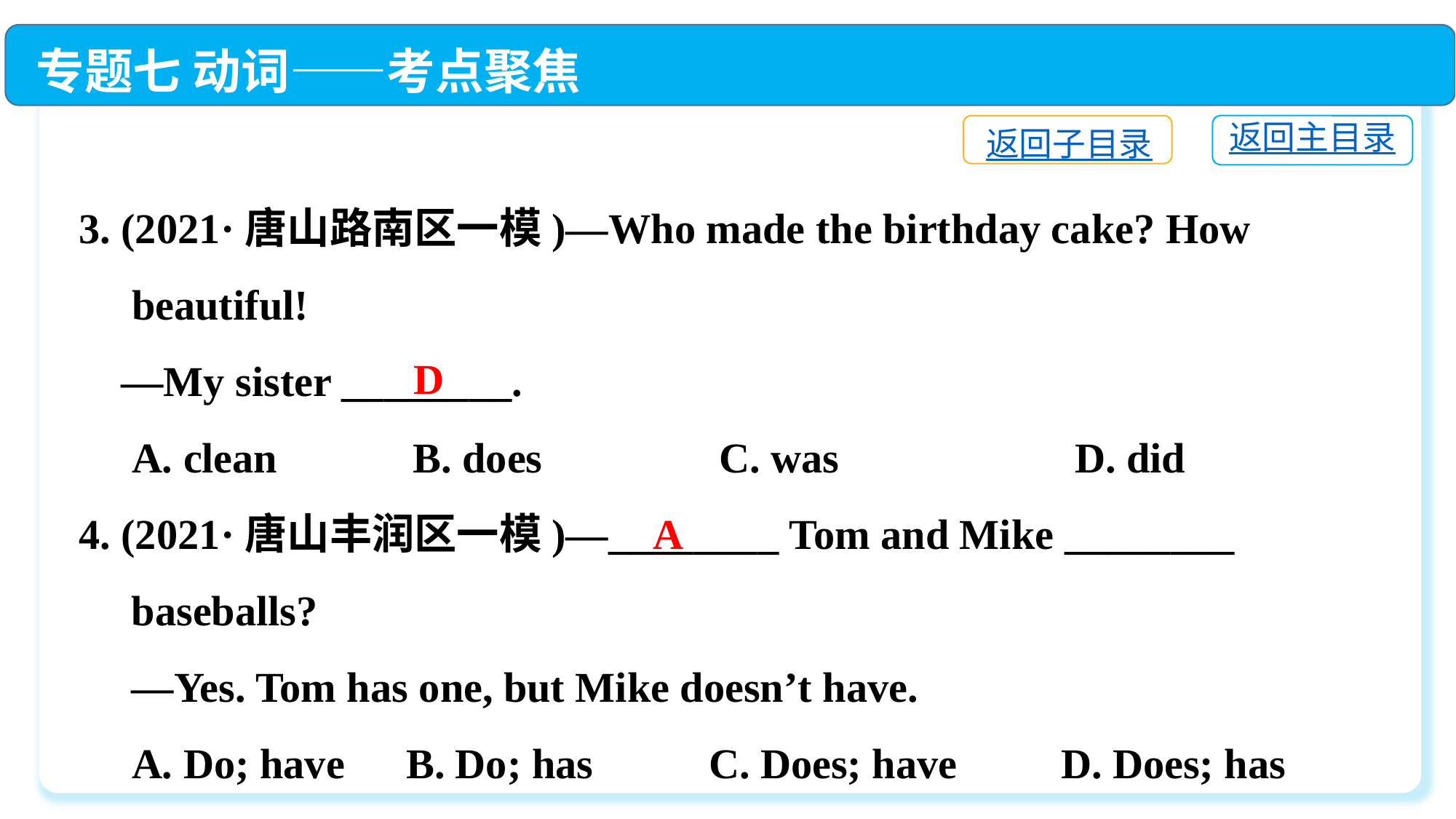

专题七 动词——考点聚焦

返回主目录

返回子目录
3. (2021·唐山路南区一模)—Who made the birthday cake? How
     beautiful!
    —My sister ________.
     A. clean	           B. does	         C. was	                      D. did
4. (2021·唐山丰润区一模)—________ Tom and Mike ________
　baseballs?
     —Yes. Tom has one, but Mike doesn’t have.
     A. Do; have	B. Do; has	        C. Does; have	D. Does; has

D
A